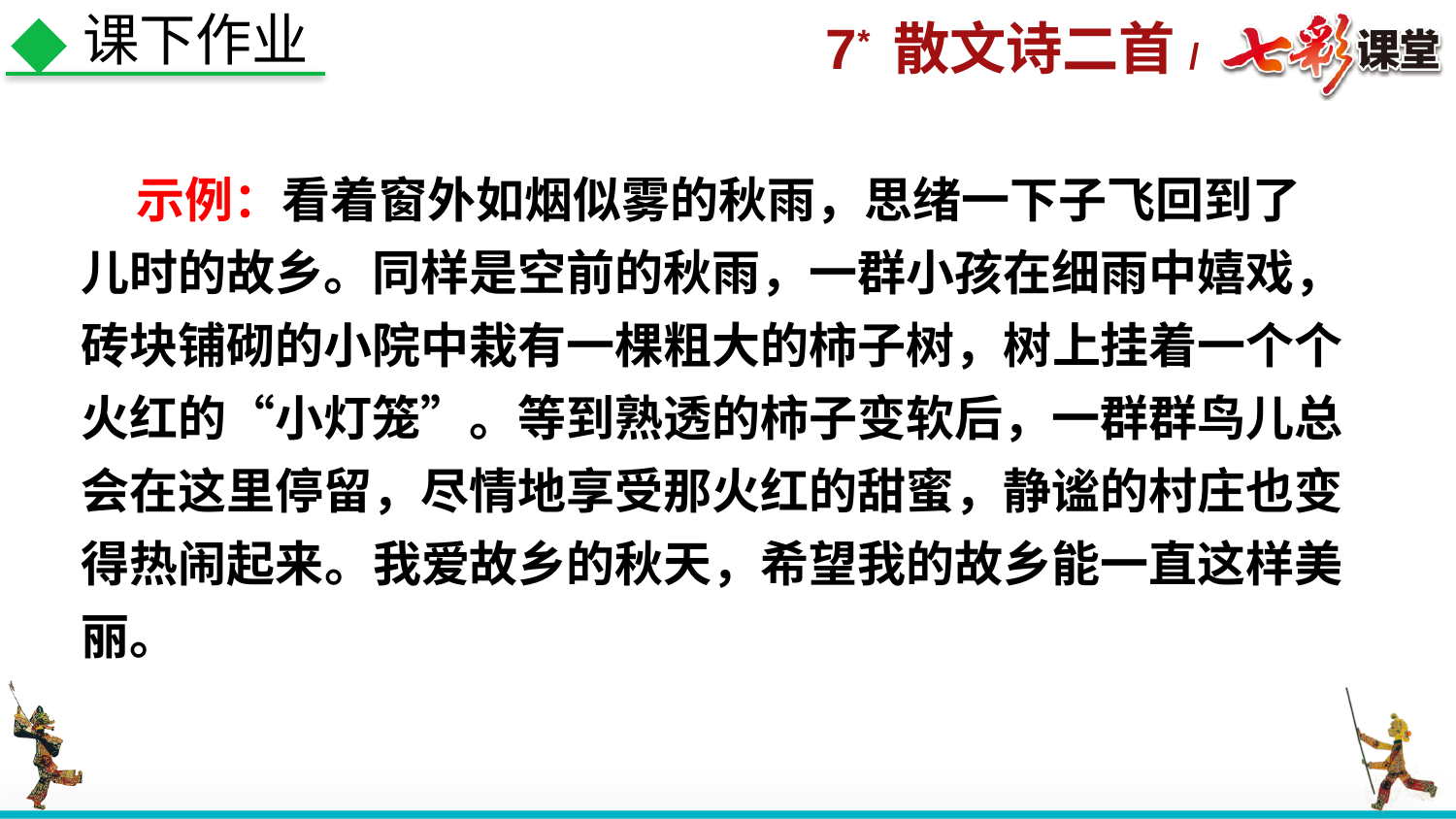

课下作业

    示例：看着窗外如烟似雾的秋雨，思绪一下子飞回到了儿时的故乡。同样是空前的秋雨，一群小孩在细雨中嬉戏，砖块铺砌的小院中栽有一棵粗大的柿子树，树上挂着一个个火红的“小灯笼”。等到熟透的柿子变软后，一群群鸟儿总会在这里停留，尽情地享受那火红的甜蜜，静谧的村庄也变得热闹起来。我爱故乡的秋天，希望我的故乡能一直这样美丽。